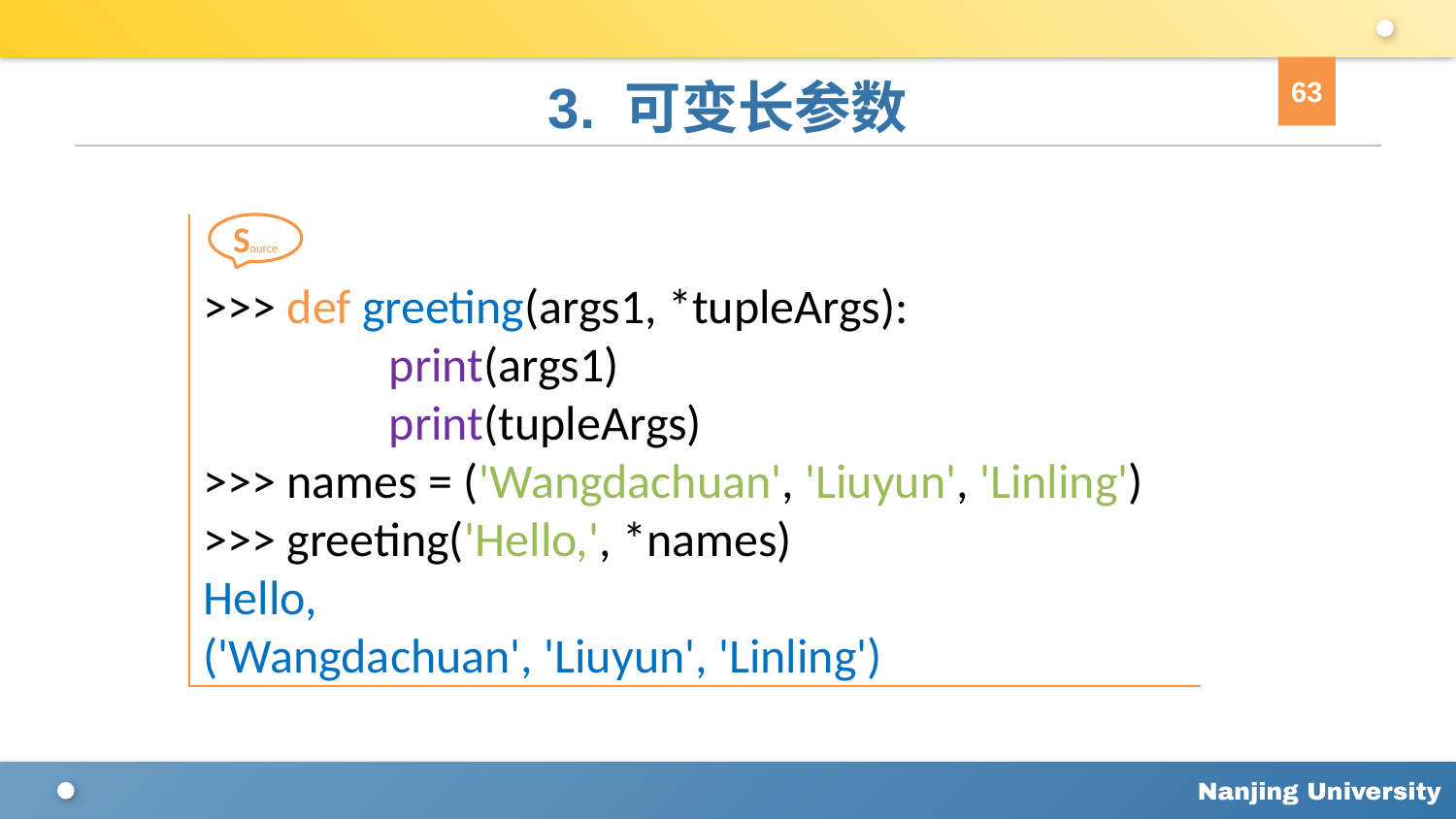

63
# 3. 可变长参数

>>> def greeting(args1, *tupleArgs):
                 print(args1)
                 print(tupleArgs)
>>> names = ('Wangdachuan', 'Liuyun', 'Linling')
>>> greeting('Hello,', *names)
Hello,
('Wangdachuan', 'Liuyun', 'Linling')
Source